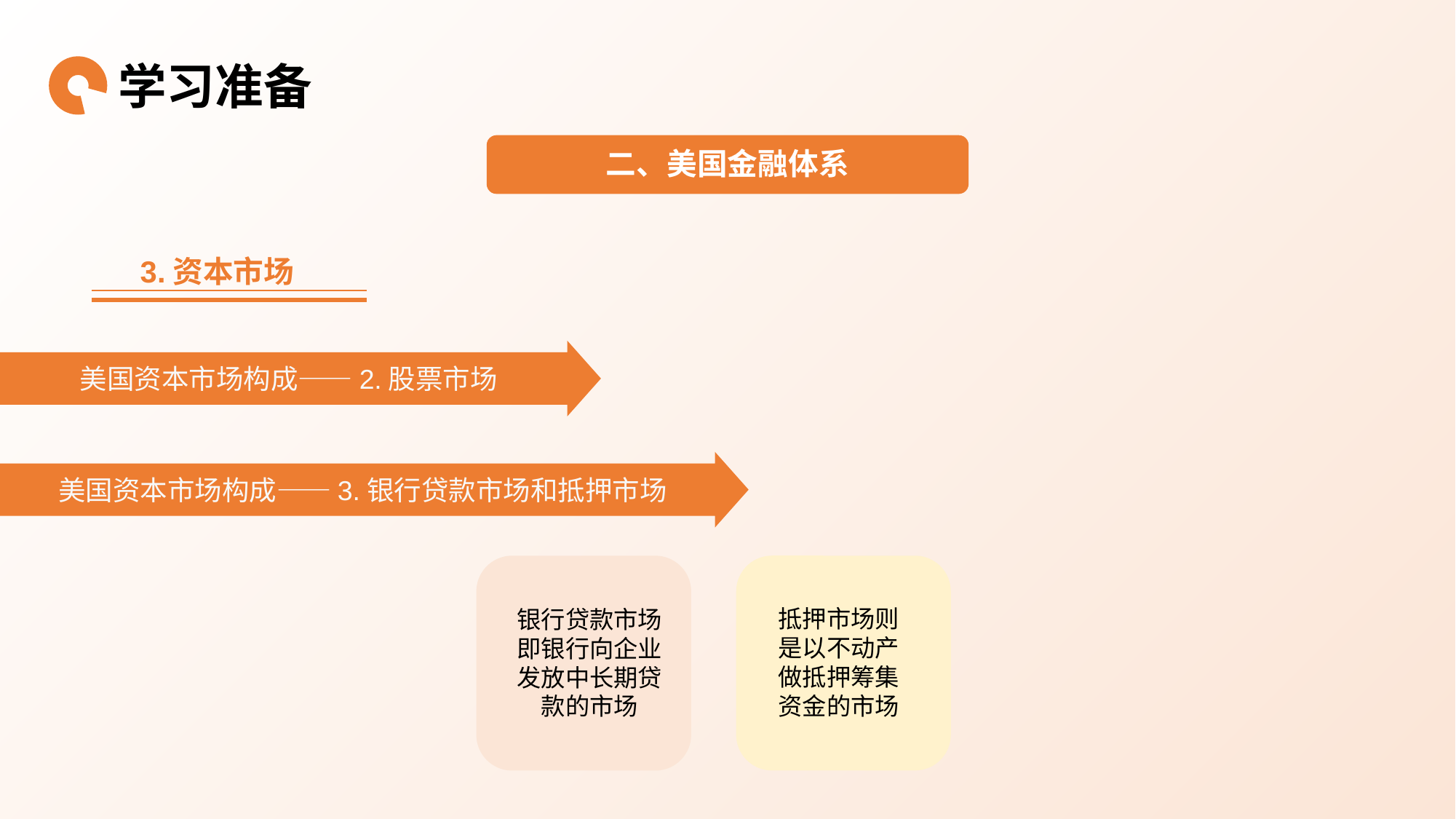

学习准备

二、美国金融体系
3.资本市场
美国资本市场构成——2.股票市场
美国资本市场构成——3.银行贷款市场和抵押市场

抵押市场则是以不动产做抵押筹集资金的市场
银行贷款市场即银行向企业发放中长期贷款的市场